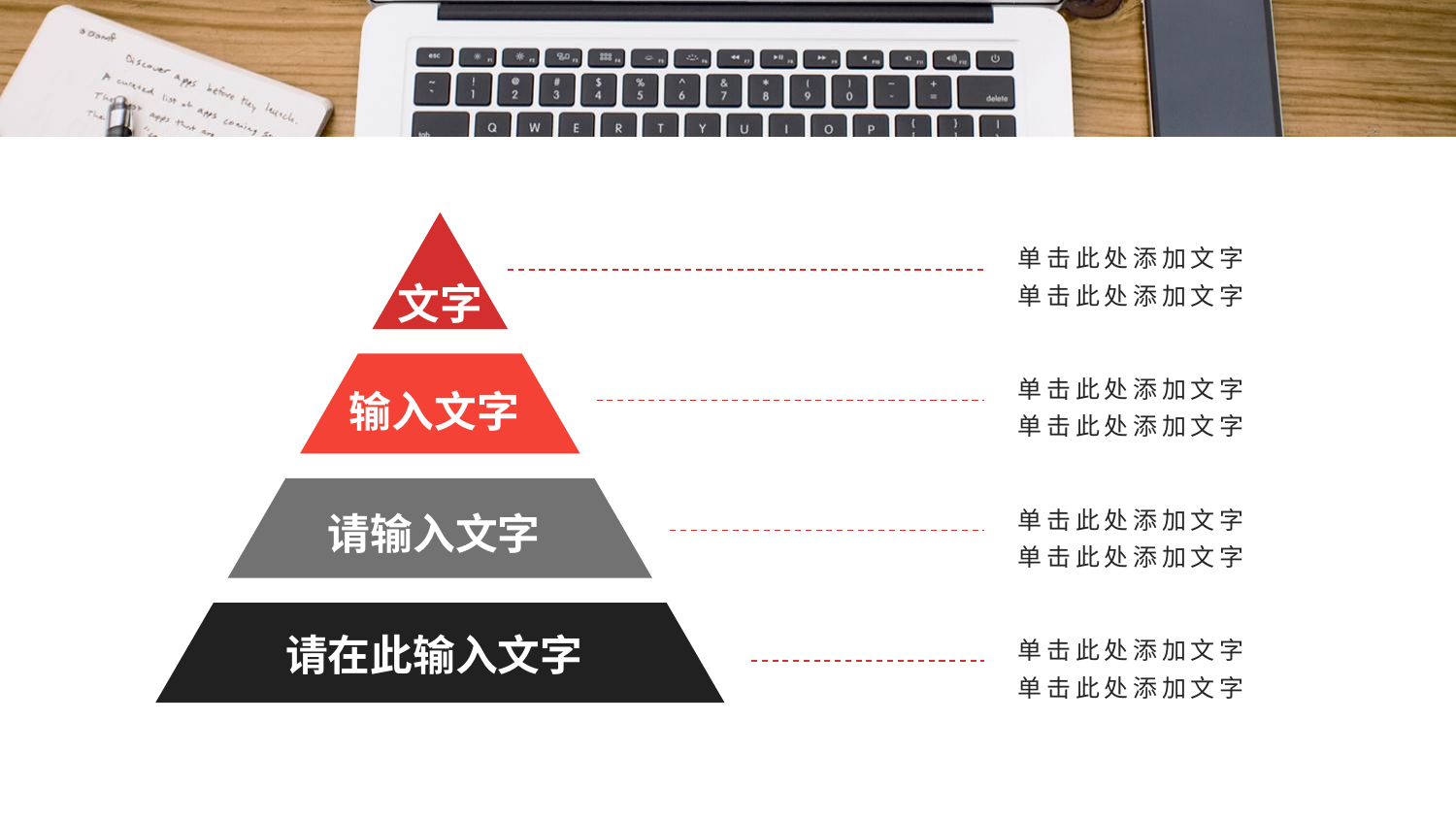

文字

输入文字

请输入文字

请在此输入文字
单击此处添加文字
单击此处添加文字
单击此处添加文字
单击此处添加文字
单击此处添加文字
单击此处添加文字
单击此处添加文字
单击此处添加文字